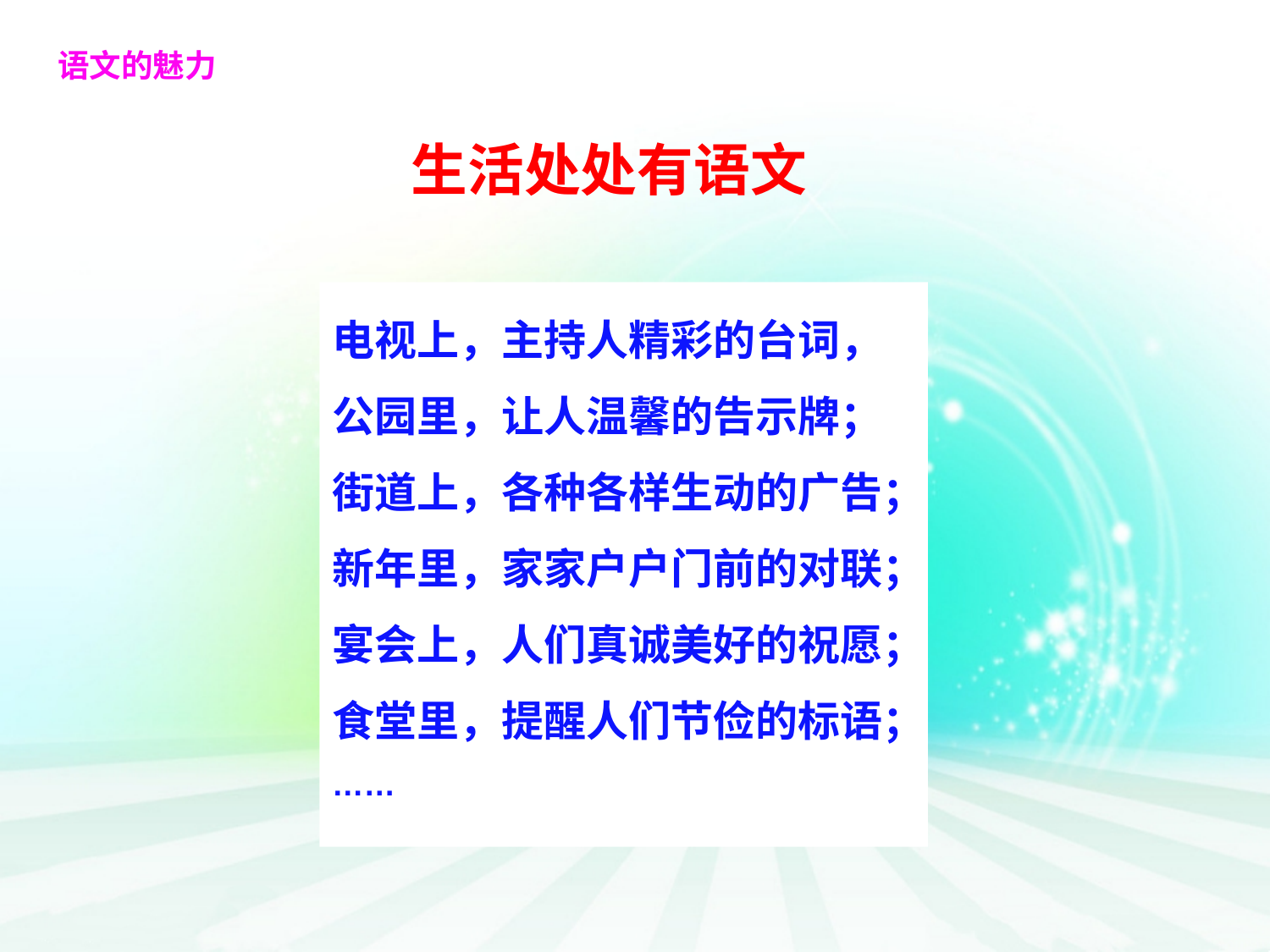

语文的魅力
生活处处有语文
电视上，主持人精彩的台词，
公园里，让人温馨的告示牌；
街道上，各种各样生动的广告；
新年里，家家户户门前的对联；
宴会上，人们真诚美好的祝愿；
食堂里，提醒人们节俭的标语；
……